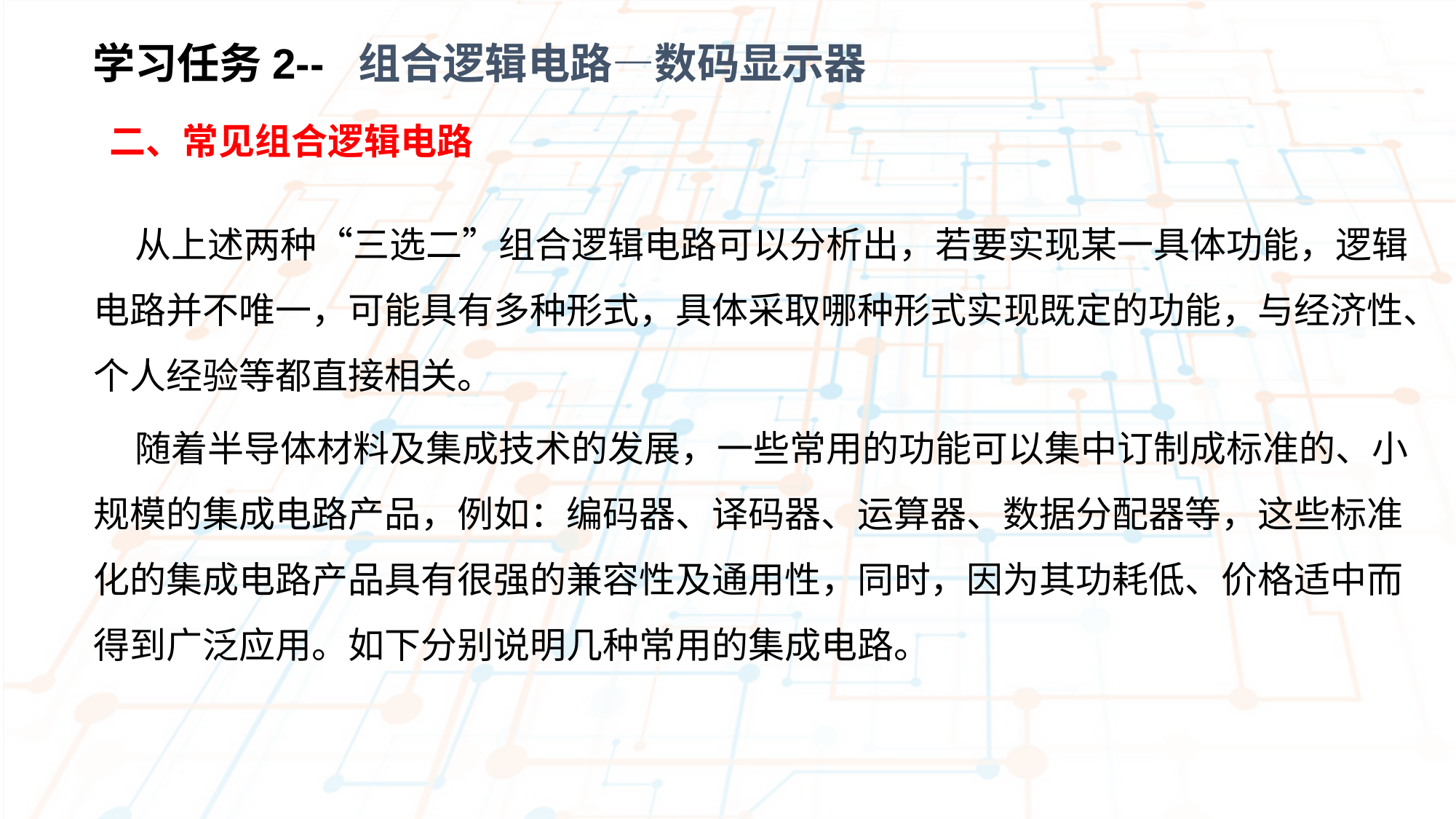

学习任务2--  组合逻辑电路—数码显示器
 二、常见组合逻辑电路

    从上述两种“三选二”组合逻辑电路可以分析出，若要实现某一具体功能，逻辑电路并不唯一，可能具有多种形式，具体采取哪种形式实现既定的功能，与经济性、个人经验等都直接相关。
    随着半导体材料及集成技术的发展，一些常用的功能可以集中订制成标准的、小规模的集成电路产品，例如：编码器、译码器、运算器、数据分配器等，这些标准化的集成电路产品具有很强的兼容性及通用性，同时，因为其功耗低、价格适中而得到广泛应用。如下分别说明几种常用的集成电路。